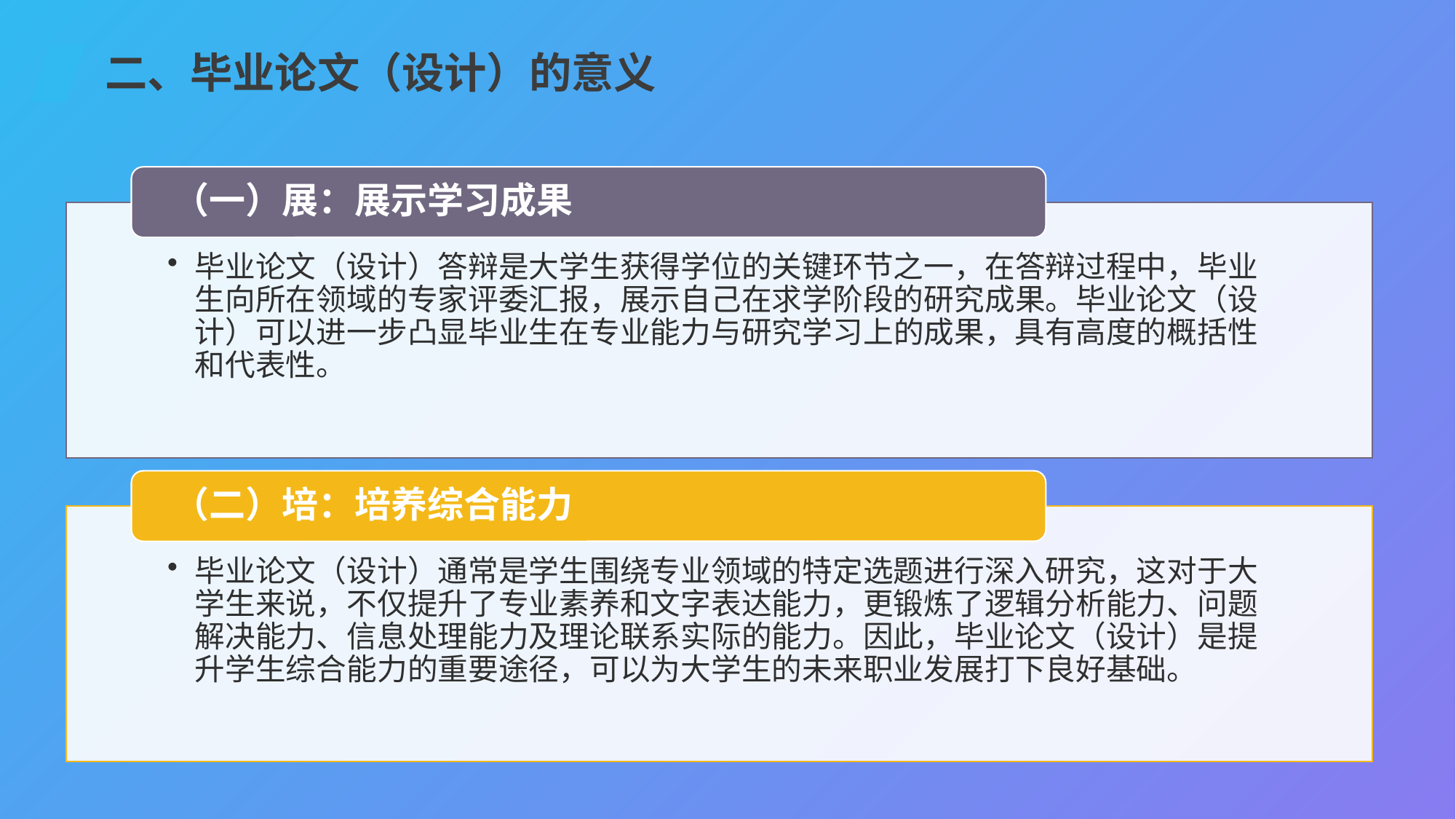

二、毕业论文（设计）的意义
毕业论文（设计）答辩是大学生获得学位的关键环节之一，在答辩过程中，毕业生向所在领域的专家评委汇报，展示自己在求学阶段的研究成果。毕业论文（设计）可以进一步凸显毕业生在专业能力与研究学习上的成果，具有高度的概括性和代表性。
（一）展：展示学习成果
毕业论文（设计）通常是学生围绕专业领域的特定选题进行深入研究，这对于大学生来说，不仅提升了专业素养和文字表达能力，更锻炼了逻辑分析能力、问题解决能力、信息处理能力及理论联系实际的能力。因此，毕业论文（设计）是提升学生综合能力的重要途径，可以为大学生的未来职业发展打下良好基础。
（二）培：培养综合能力